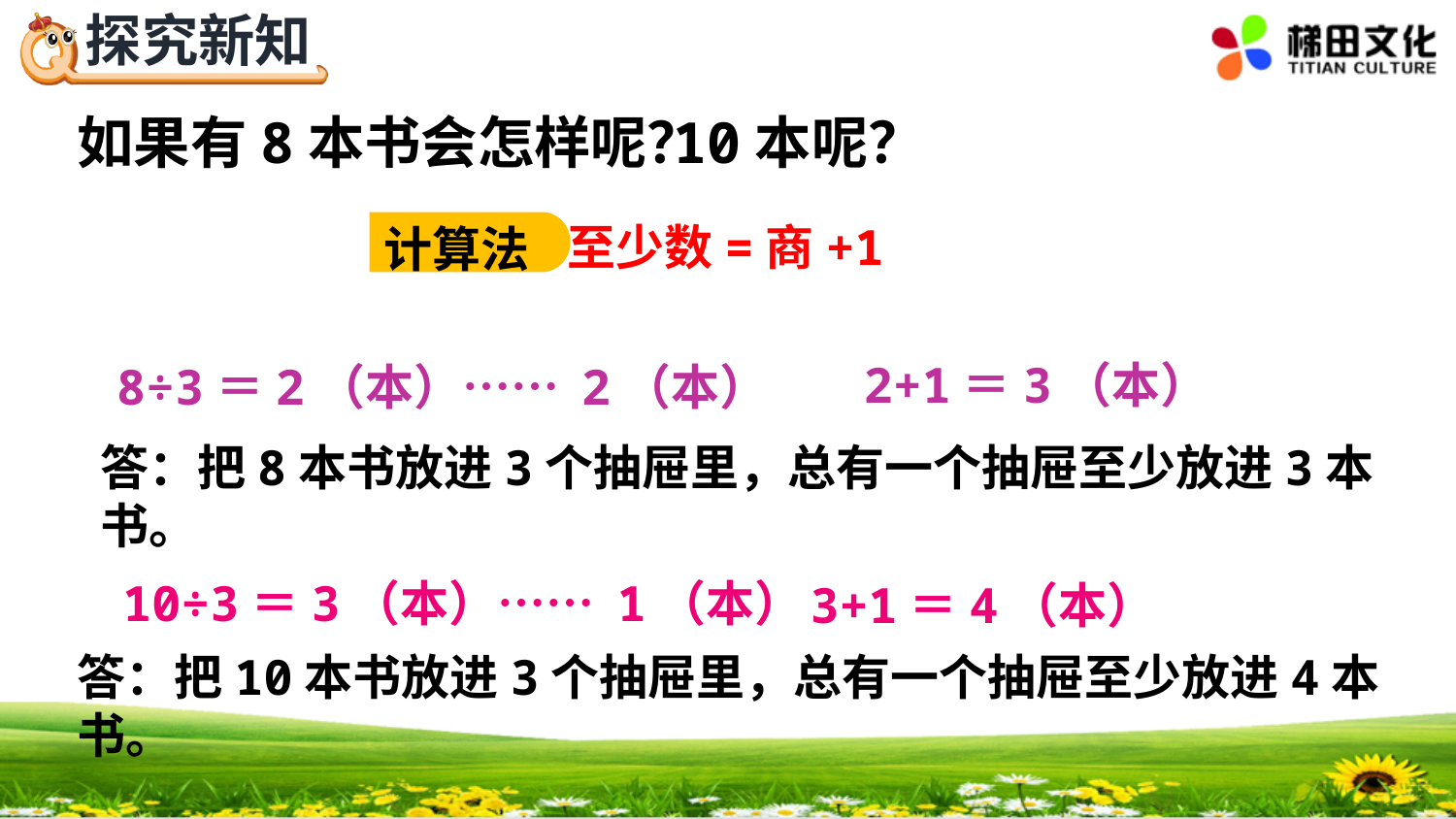

如果有8本书会怎样呢？
10本呢？
至少数=商+1

计算法
2+1＝3（本）
8÷3＝2（本）…… 2（本）
答：把8本书放进3个抽屉里，总有一个抽屉至少放进3本书。
10÷3＝3（本）…… 1（本）
3+1＝4（本）
答：把10本书放进3个抽屉里，总有一个抽屉至少放进4本书。